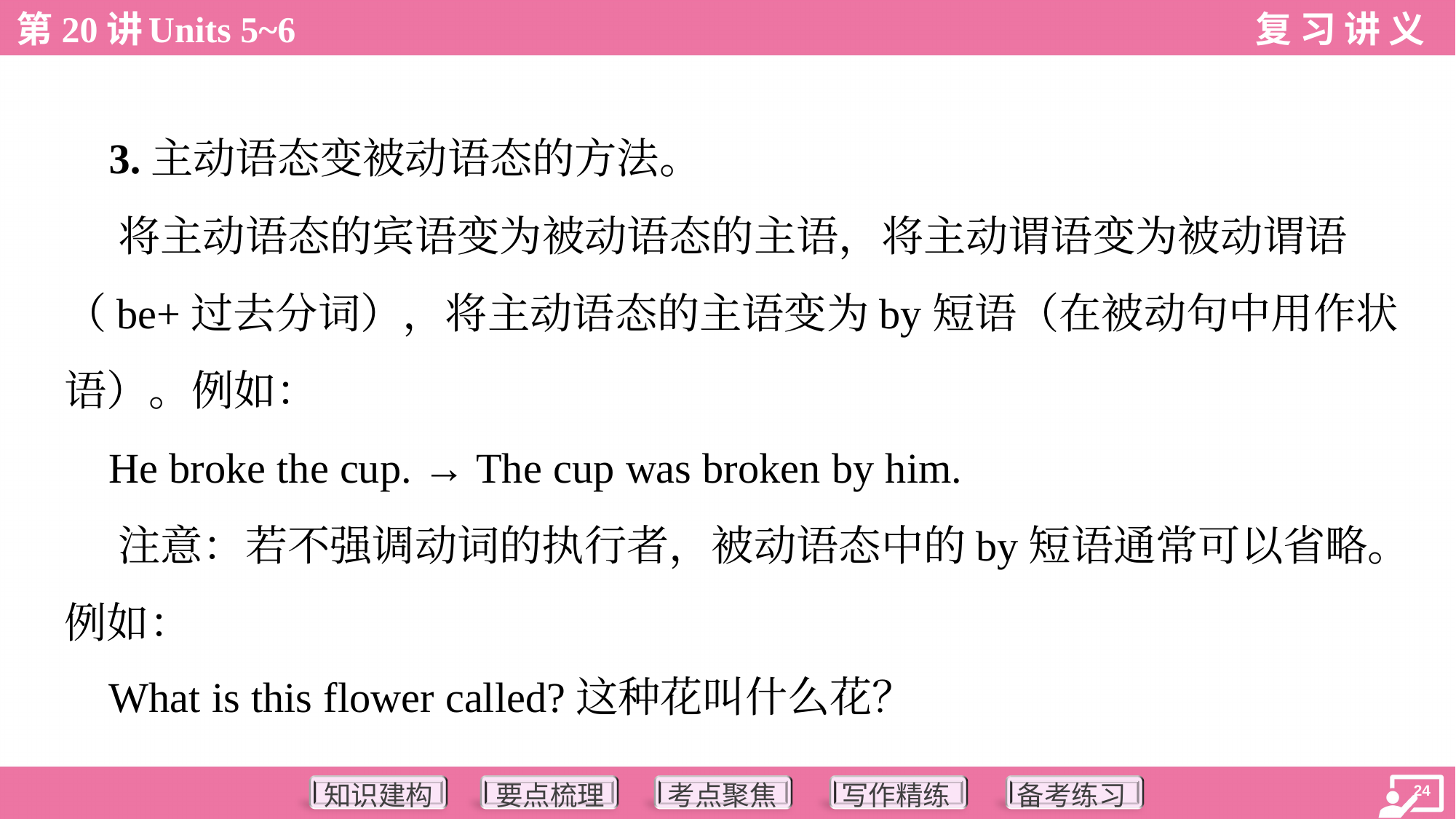

3.主动语态变被动语态的方法。
    将主动语态的宾语变为被动语态的主语，将主动谓语变为被动谓语
（be+过去分词），将主动语态的主语变为by短语（在被动句中用作状
语）。例如：
    He broke the cup. → The cup was broken by him.
    注意：若不强调动词的执行者，被动语态中的by短语通常可以省略。
例如：
    What is this flower called?这种花叫什么花？